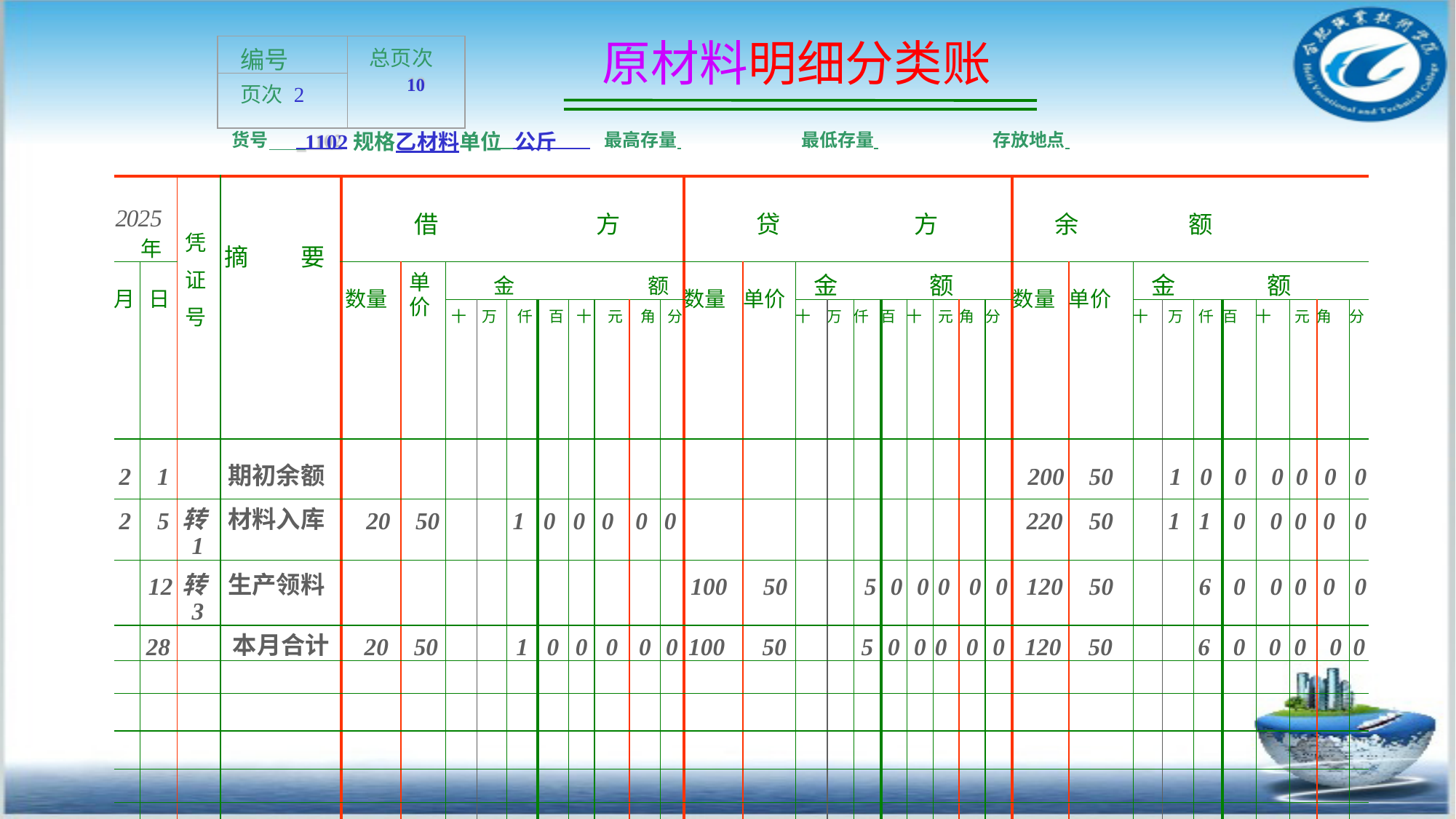

# 原材料明细分类账
| 编号 | 总页次 10 |
| --- | --- |
| 页次 2 |  |

货号
最高存量 	最低存量 	存放地点
1102规格乙材料单位	公斤

| 2025 年 |  | 凭证号 | 摘 要 | 借 方 |  |  |  |  |  |  |  |  |  | 贷 方 |  |  |  |  |  |  |  |  |  | 余 额 |  |  |  |  |  |  |  |  |  |
| --- | --- | --- | --- | --- | --- | --- | --- | --- | --- | --- | --- | --- | --- | --- | --- | --- | --- | --- | --- | --- | --- | --- | --- | --- | --- | --- | --- | --- | --- | --- | --- | --- | --- |
| 月 | 日 |  |  | 数量 | 单 价 | 金 额 |  |  |  |  |  |  |  | 数量 | 单价 | 金 额 |  |  |  |  |  |  |  | 数量 | 单价 | 金 额 |  |  |  |  |  |  |  |
|  |  |  |  |  |  | 十 | 万 | 仟 | 百 | 十 | 元 | 角 | 分 |  |  | 十 | 万 | 仟 | 百 | 十 | 元 | 角 | 分 |  |  | 十 | 万 | 仟 | 百 | 十 | 元 | 角 | 分 |
| 2 | 1 |  | 期初余额 |  |  |  |  |  |  |  |  |  |  |  |  |  |  |  |  |  |  |  |  | 200 | 50 |  | 1 | 0 | 0 | 0 | 0 | 0 | 0 |
| 2 | 5 | 转1 | 材料入库 | 20 | 50 |  |  | 1 | 0 | 0 | 0 | 0 | 0 |  |  |  |  |  |  |  |  |  |  | 220 | 50 |  | 1 | 1 | 0 | 0 | 0 | 0 | 0 |
|  | 12 | 转3 | 生产领料 |  |  |  |  |  |  |  |  |  |  | 100 | 50 |  |  | 5 | 0 | 0 | 0 | 0 | 0 | 120 | 50 |  |  | 6 | 0 | 0 | 0 | 0 | 0 |
|  | 28 |  | 本月合计 | 20 | 50 |  |  | 1 | 0 | 0 | 0 | 0 | 0 | 100 | 50 |  |  | 5 | 0 | 0 | 0 | 0 | 0 | 120 | 50 |  |  | 6 | 0 | 0 | 0 | 0 | 0 |
|  |  |  |  |  |  |  |  |  |  |  |  |  |  |  |  |  |  |  |  |  |  |  |  |  |  |  |  |  |  |  |  |  |  |
|  |  |  |  |  |  |  |  |  |  |  |  |  |  |  |  |  |  |  |  |  |  |  |  |  |  |  |  |  |  |  |  |  |  |
|  |  |  |  |  |  |  |  |  |  |  |  |  |  |  |  |  |  |  |  |  |  |  |  |  |  |  |  |  |  |  |  |  |  |
|  |  |  |  |  |  |  |  |  |  |  |  |  |  |  |  |  |  |  |  |  |  |  |  |  |  |  |  |  |  |  |  |  |  |
|  |  |  |  |  |  |  |  |  |  |  |  |  |  |  |  |  |  |  |  |  |  |  |  |  |  |  |  |  |  |  |  |  |  |
|  |  |  |  |  |  |  |  |  |  |  |  |  |  |  |  |  |  |  |  |  |  |  |  |  |  |  |  |  |  |  |  |  |  |
|  |  |  |  |  |  |  |  |  |  |  |  |  |  |  |  |  |  |  |  |  |  |  |  |  |  |  |  |  |  |  |  |  |  |
|  |  |  |  |  |  |  |  |  |  |  |  |  |  |  |  |  |  |  |  |  |  |  |  |  |  |  |  |  |  |  |  |  |  |